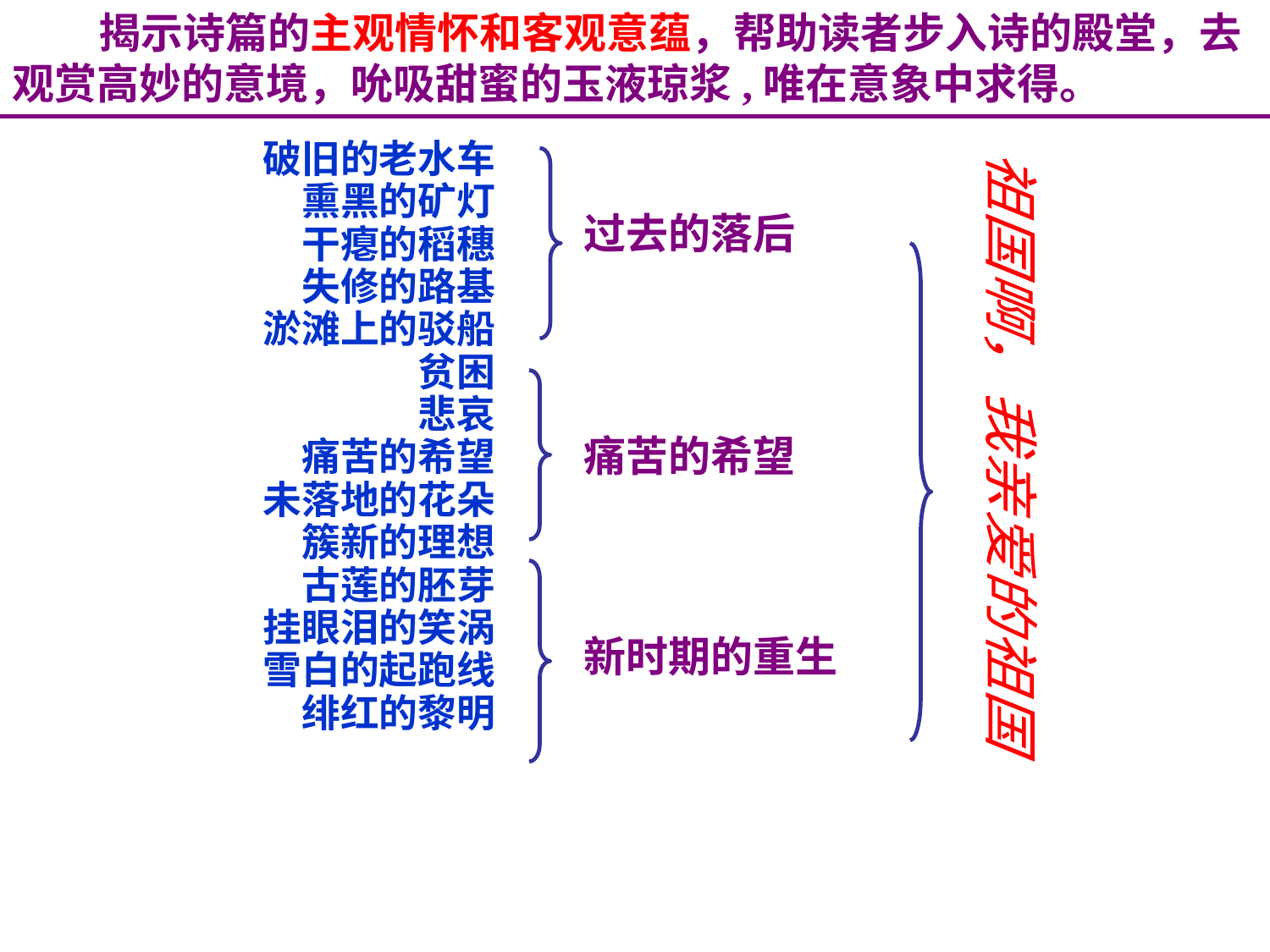

揭示诗篇的主观情怀和客观意蕴，帮助读者步入诗的殿堂，去观赏高妙的意境，吮吸甜蜜的玉液琼浆,唯在意象中求得。

破旧的老水车
熏黑的矿灯
干瘪的稻穗
失修的路基
淤滩上的驳船
贫困
悲哀
痛苦的希望
未落地的花朵
簇新的理想
古莲的胚芽
挂眼泪的笑涡
雪白的起跑线
绯红的黎明

过去的落后

痛苦的希望
祖国啊，我亲爱的祖国

新时期的重生